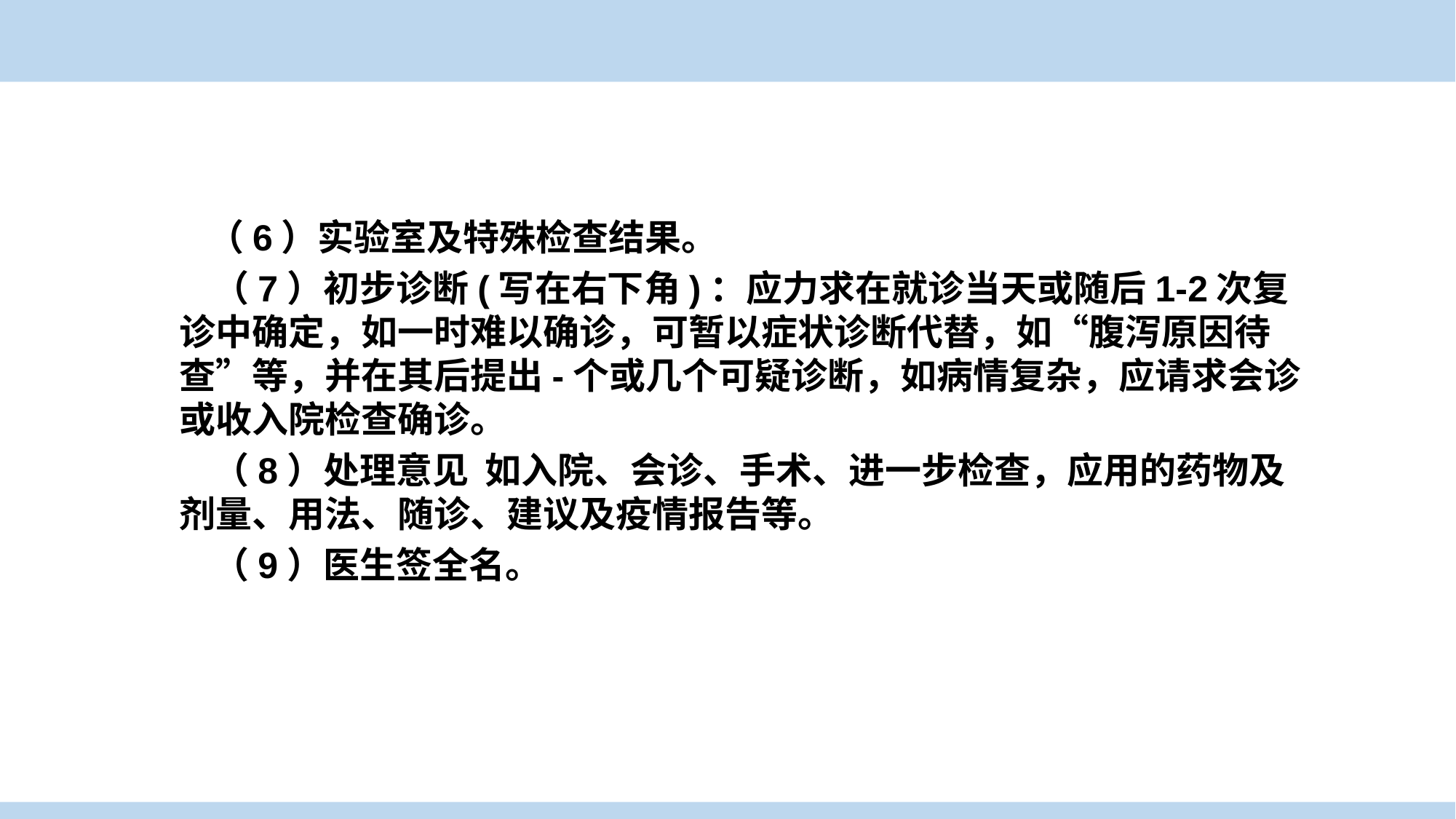

案例导入
   （6）实验室及特殊检查结果。
   （7）初步诊断(写在右下角)：应力求在就诊当天或随后1-2次复诊中确定，如一时难以确诊，可暂以症状诊断代替，如“腹泻原因待查”等，并在其后提出-个或几个可疑诊断，如病情复杂，应请求会诊或收入院检查确诊。
   （8）处理意见  如入院、会诊、手术、进一步检查，应用的药物及剂量、用法、随诊、建议及疫情报告等。
   （9）医生签全名。